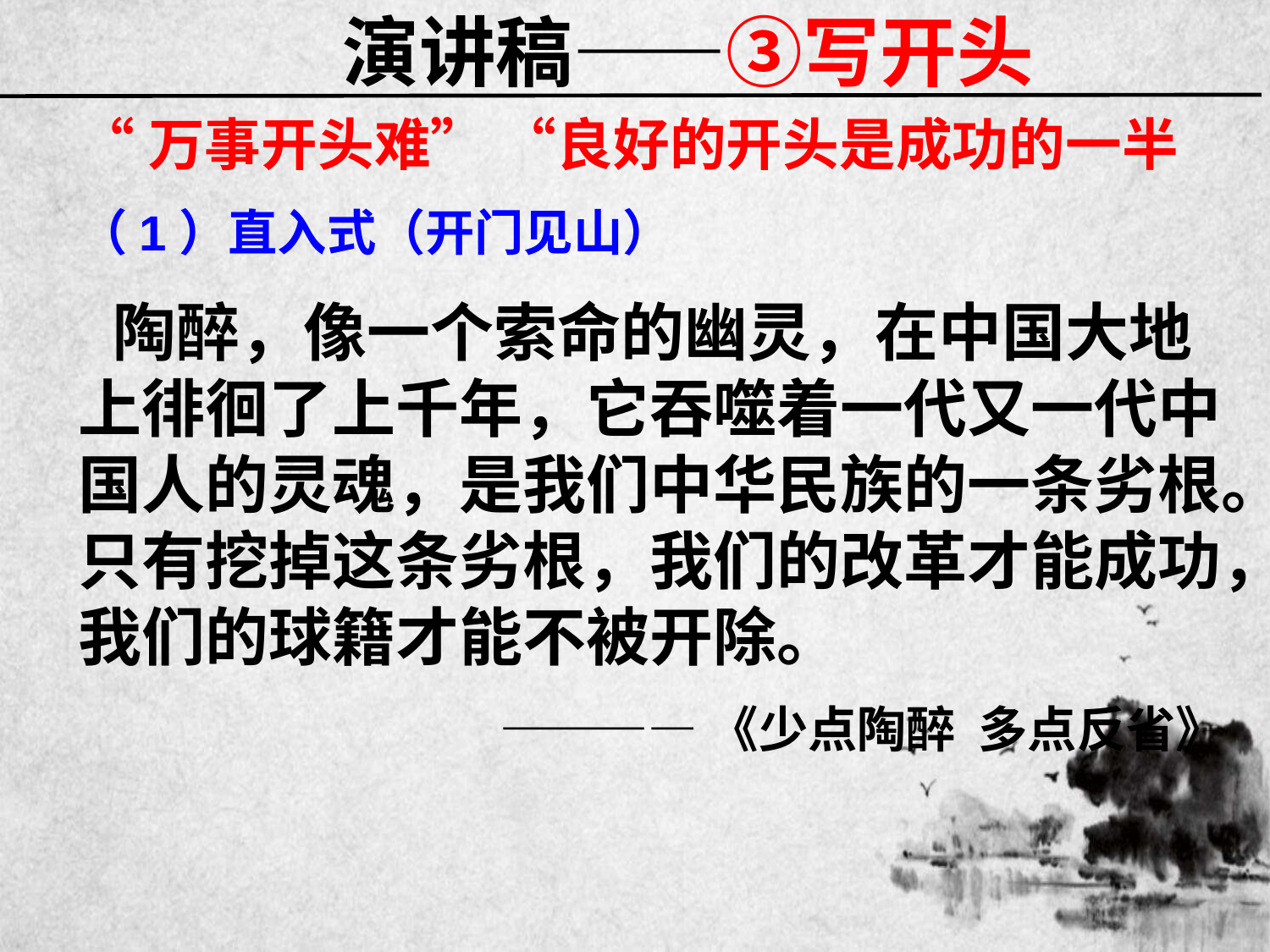

# 演讲稿——③写开头
“万事开头难” “良好的开头是成功的一半
（1）直入式（开门见山）
  陶醉，像一个索命的幽灵，在中国大地上徘徊了上千年，它吞噬着一代又一代中国人的灵魂，是我们中华民族的一条劣根。只有挖掉这条劣根，我们的改革才能成功，我们的球籍才能不被开除。
————《少点陶醉  多点反省》